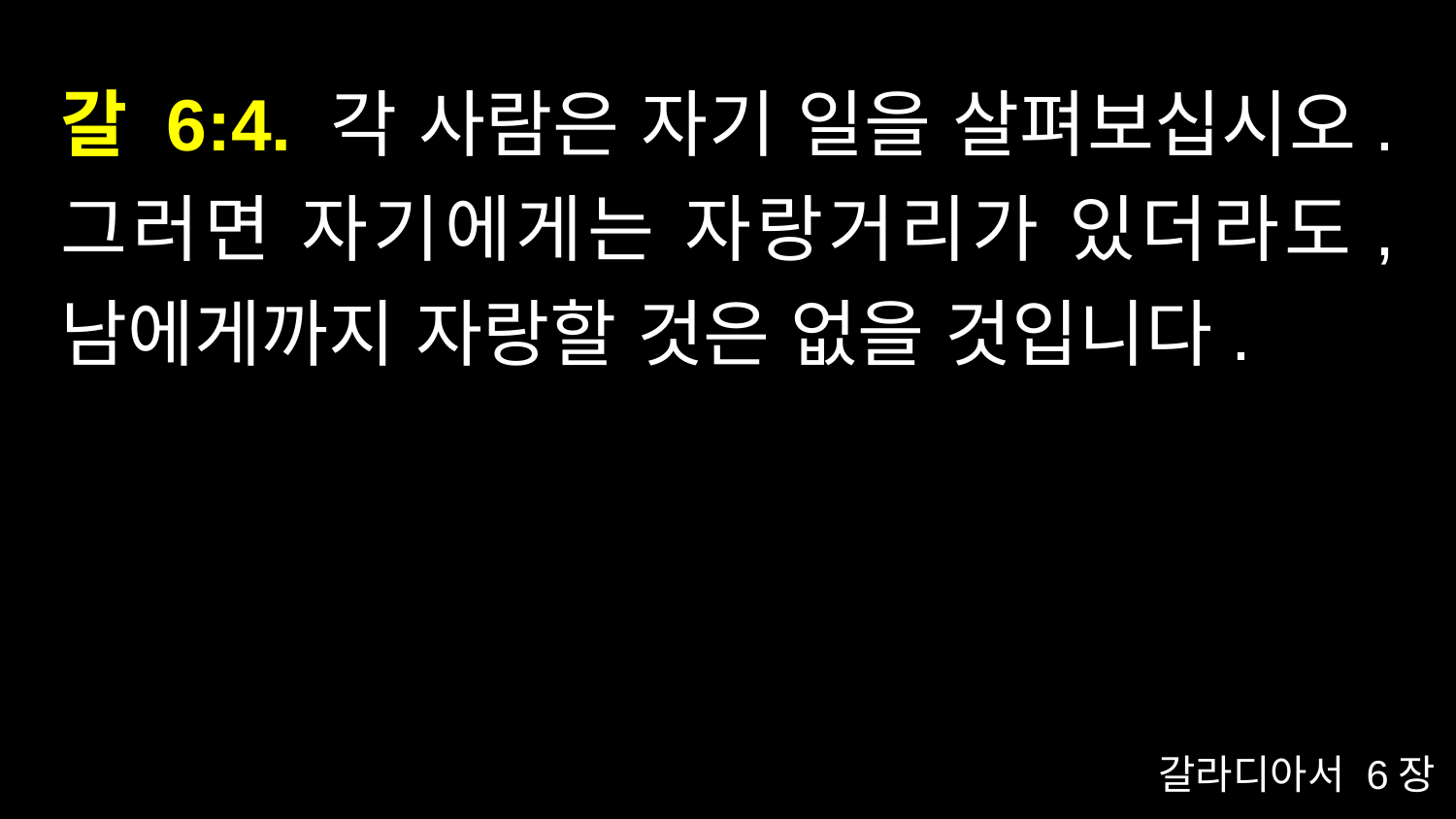

# 갈 6:4. 각 사람은 자기 일을 살펴보십시오. 그러면 자기에게는 자랑거리가 있더라도, 남에게까지 자랑할 것은 없을 것입니다.
갈라디아서 6장